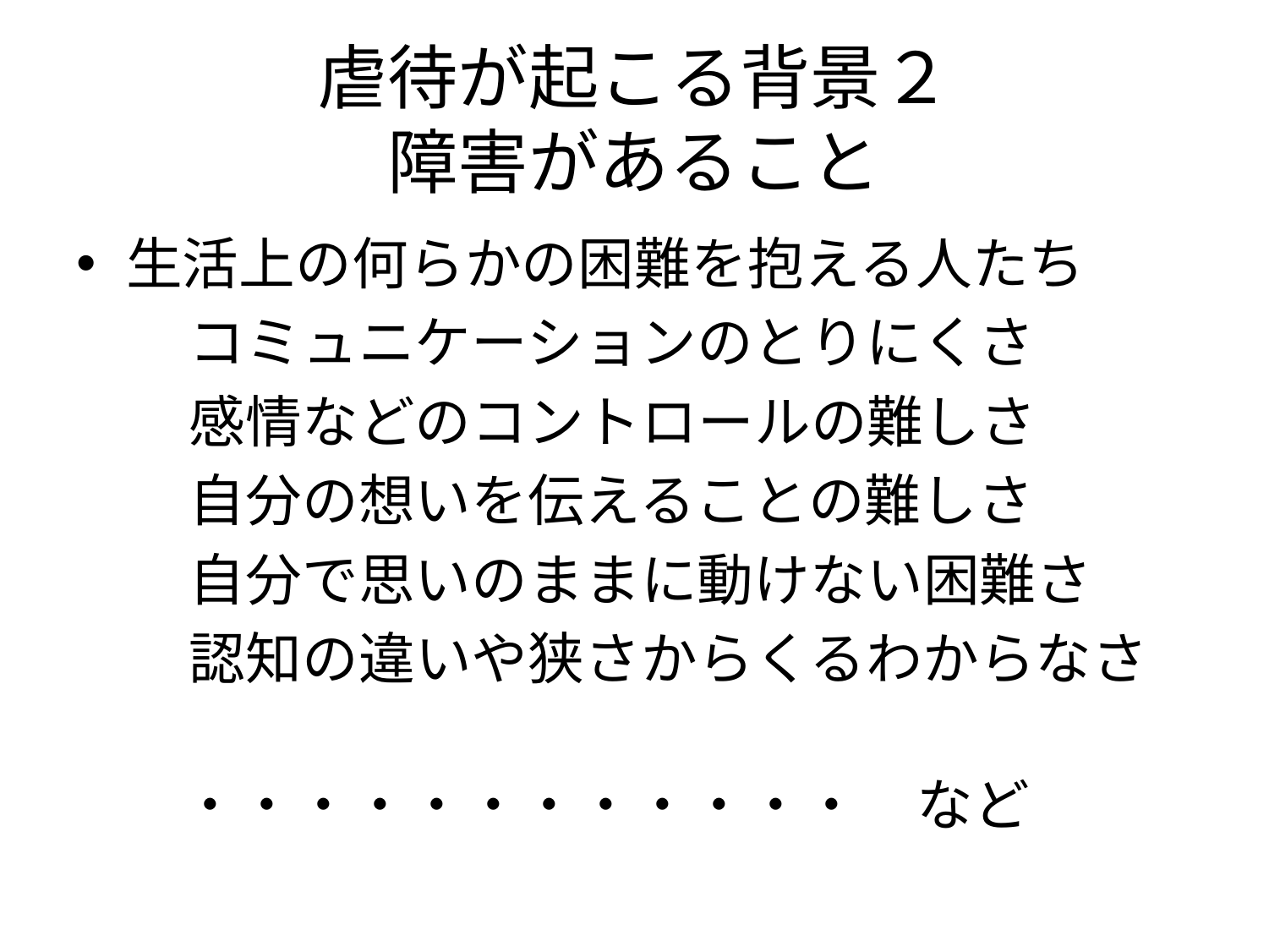

# 虐待が起こる背景２ 障害があること
生活上の何らかの困難を抱える人たち
　　コミュニケーションのとりにくさ
　　感情などのコントロールの難しさ
　　自分の想いを伝えることの難しさ
　　自分で思いのままに動けない困難さ
　　認知の違いや狭さからくるわからなさ
　　　　　　　　　　　・・・・・・・・・・・・　など